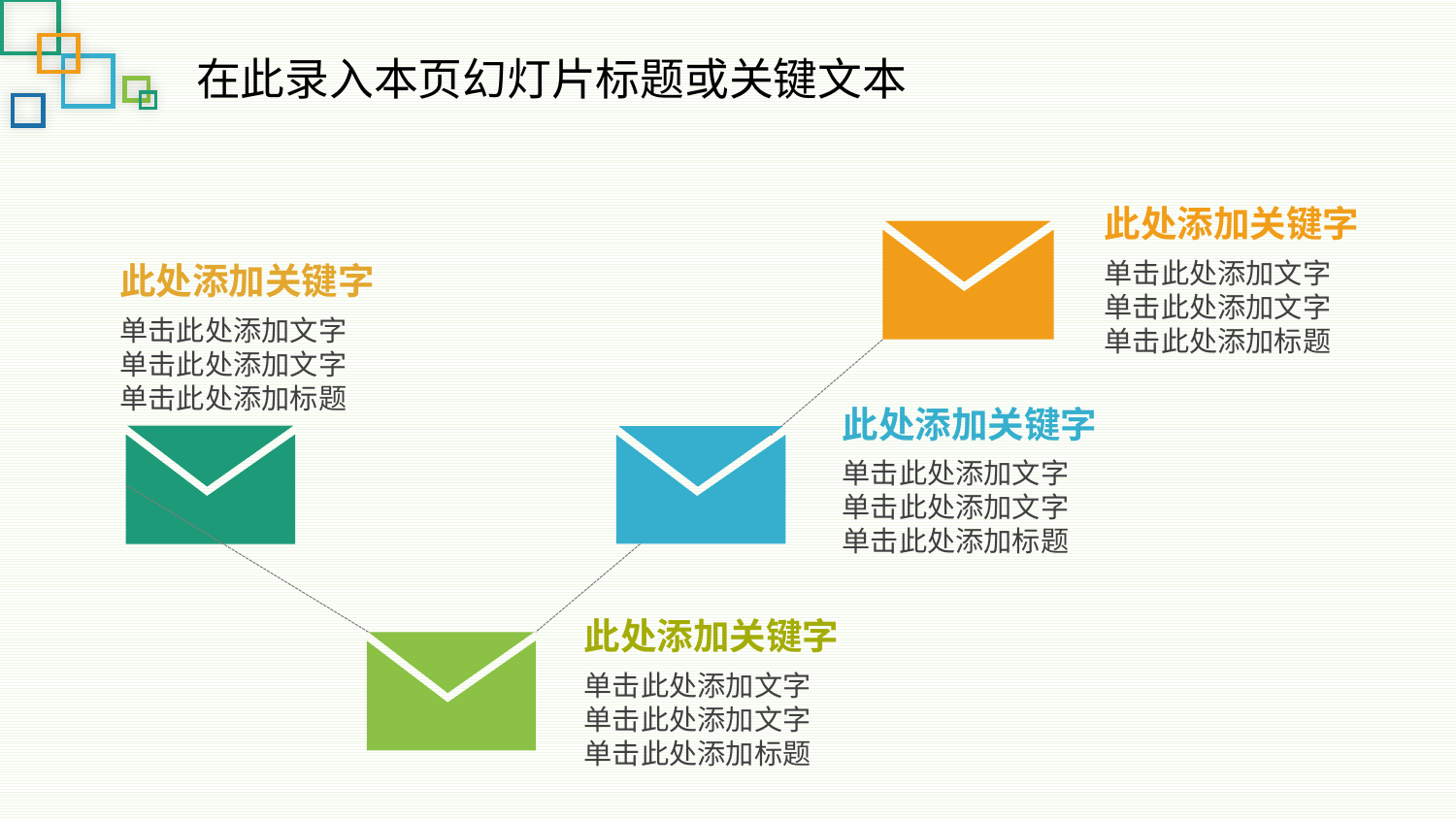

在此录入本页幻灯片标题或关键文本
此处添加关键字

单击此处添加文字
单击此处添加文字
单击此处添加标题
此处添加关键字
单击此处添加文字
单击此处添加文字
单击此处添加标题

此处添加关键字

单击此处添加文字
单击此处添加文字
单击此处添加标题

此处添加关键字

单击此处添加文字
单击此处添加文字
单击此处添加标题